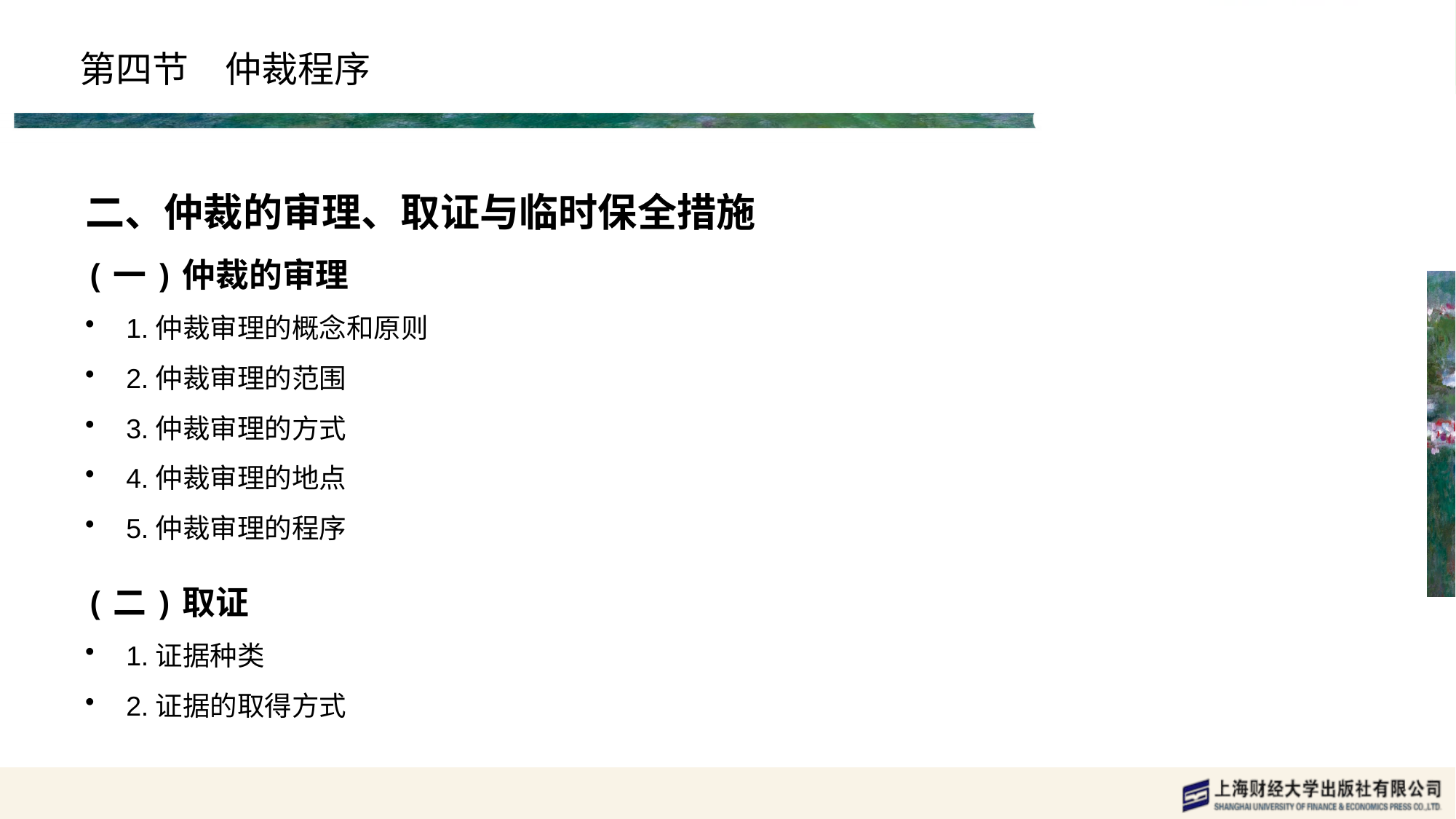

# 第四节　仲裁程序
二、仲裁的审理、取证与临时保全措施
(一)仲裁的审理
1.仲裁审理的概念和原则
2.仲裁审理的范围
3.仲裁审理的方式
4.仲裁审理的地点
5.仲裁审理的程序
(二)取证
1.证据种类
2.证据的取得方式